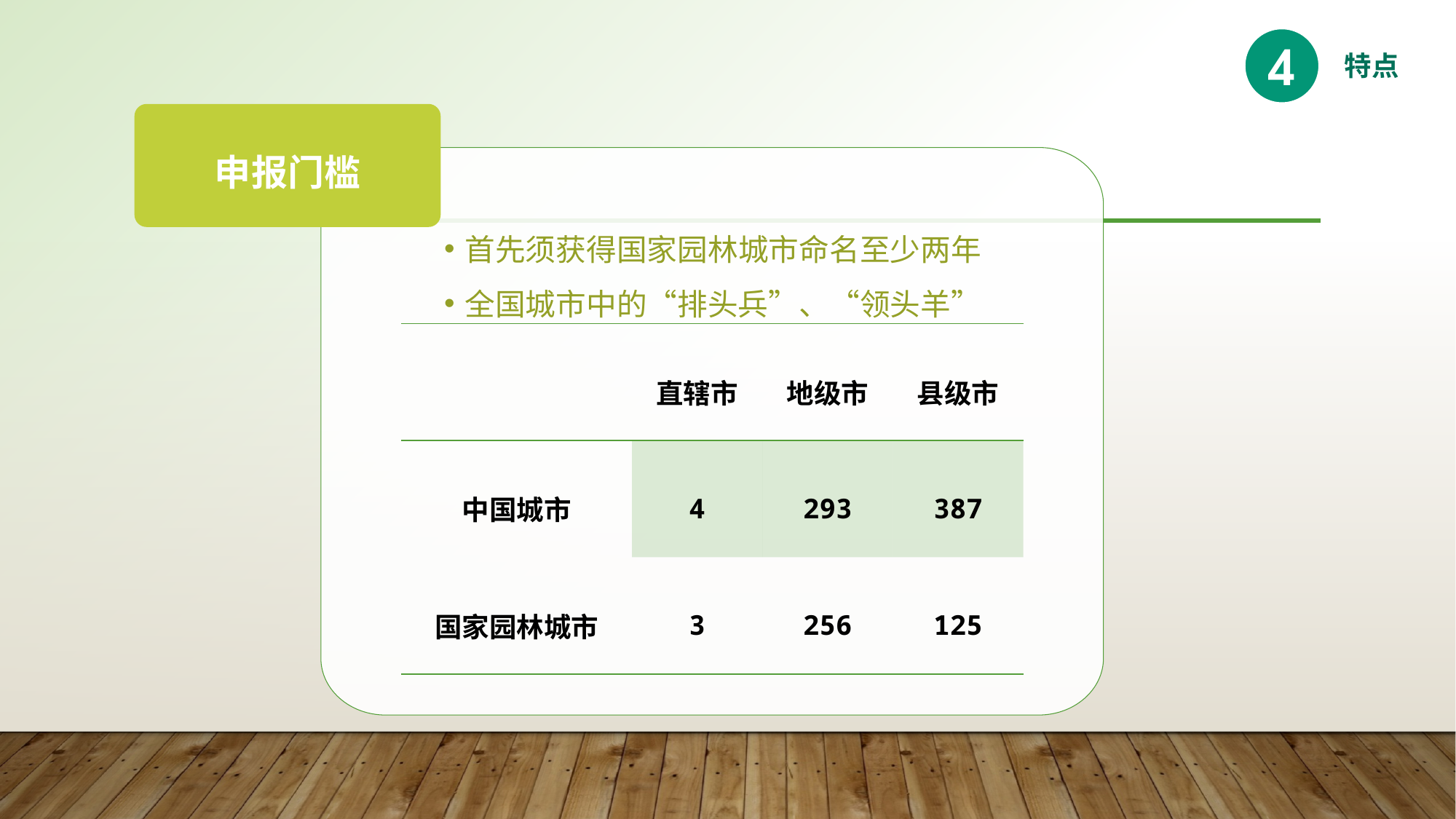

4
特点

申报门槛

首先须获得国家园林城市命名至少两年
全国城市中的“排头兵”、“领头羊”

|  | 直辖市 | 地级市 | 县级市 |
| --- | --- | --- | --- |
| 中国城市 | 4 | 293 | 387 |
| 国家园林城市 | 3 | 256 | 125 |